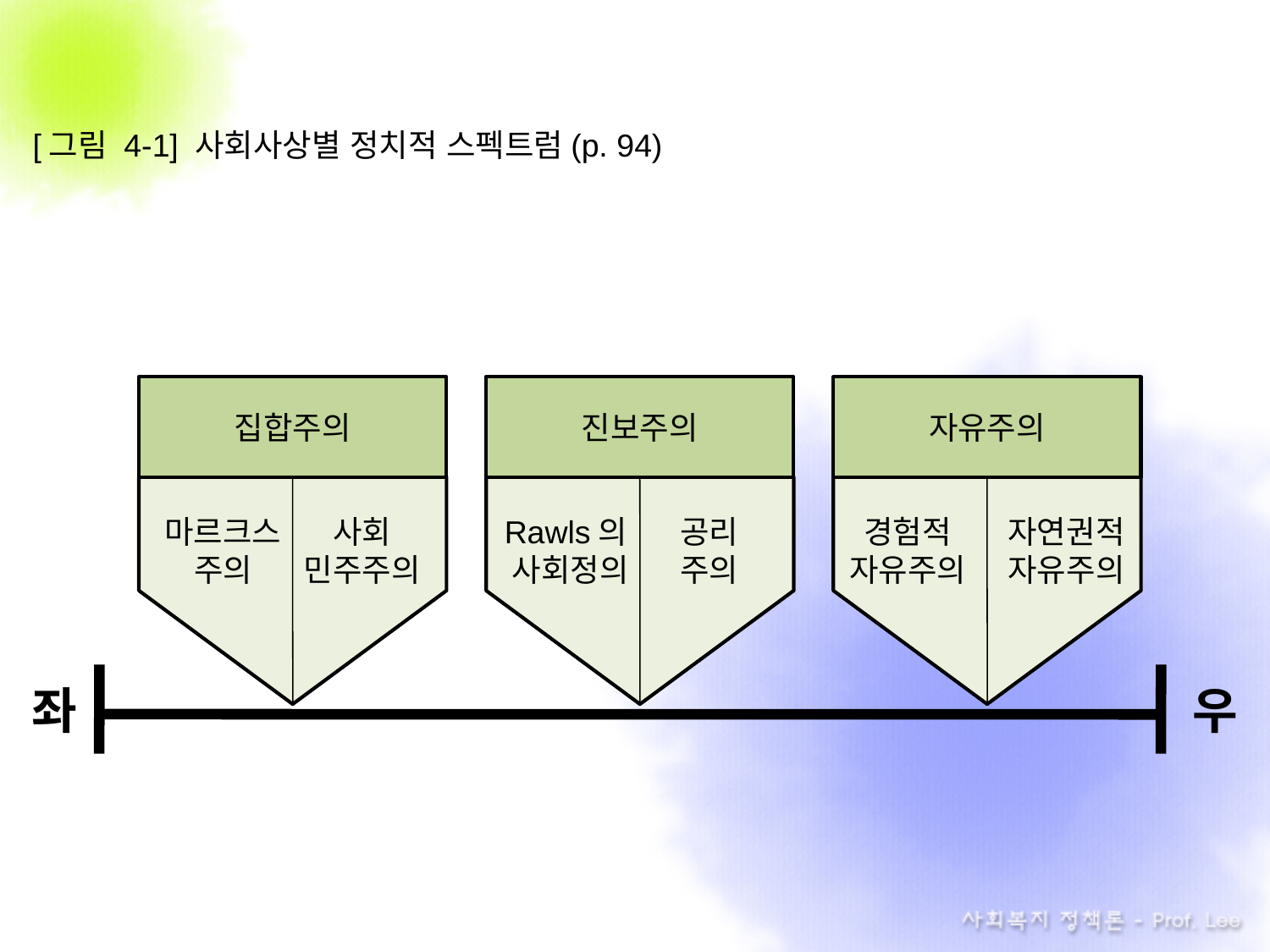

[그림 4-1] 사회사상별 정치적 스펙트럼(p. 94)
집합주의

마르크스
주의
사회
민주주의
진보주의

Rawls의
사회정의
공리
주의
자유주의

경험적
자유주의
자연권적
자유주의
좌
우